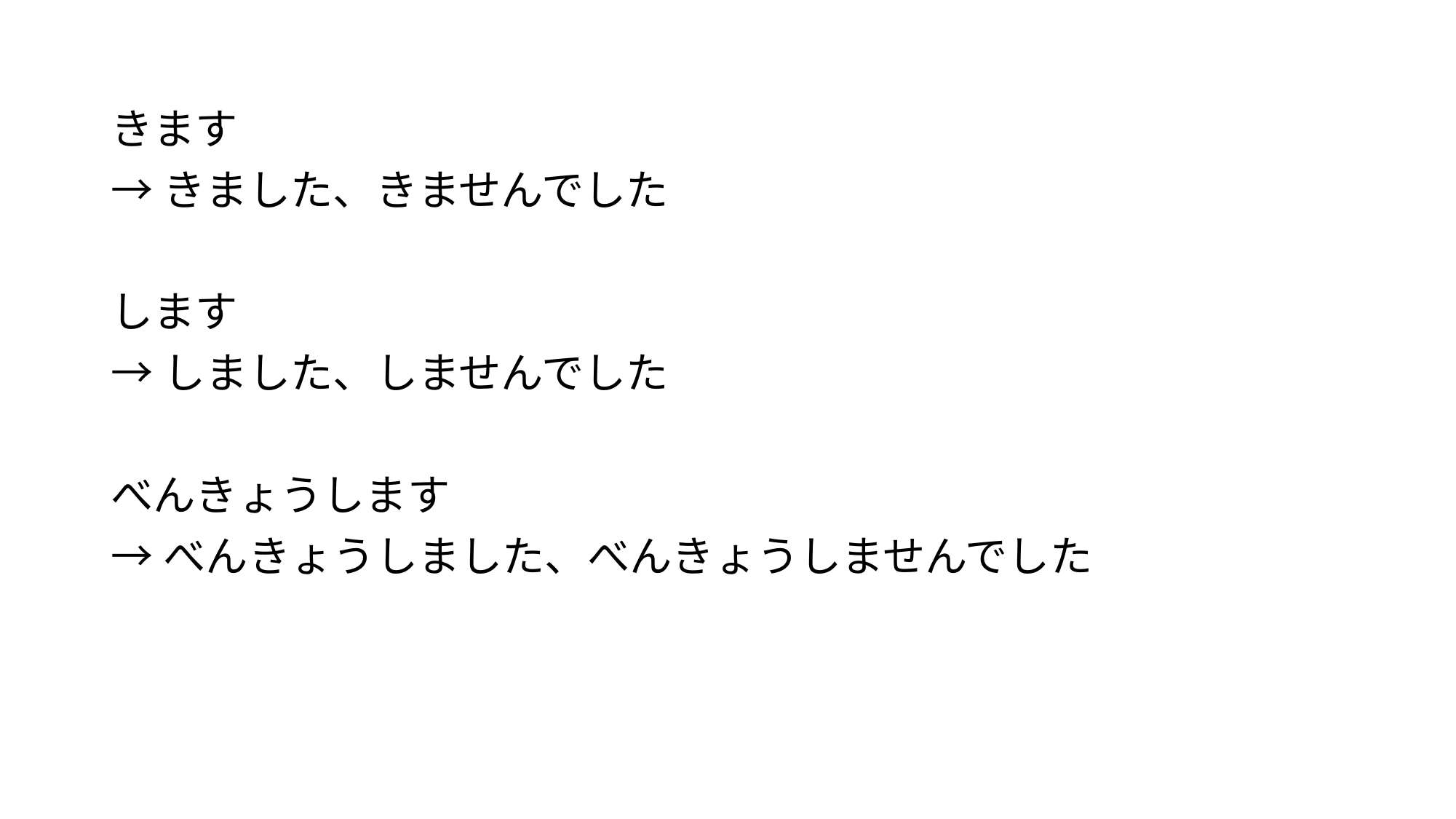

#
きます
→きました、きませんでした

します
→しました、しませんでした

べんきょうします
→べんきょうしました、べんきょうしませんでした